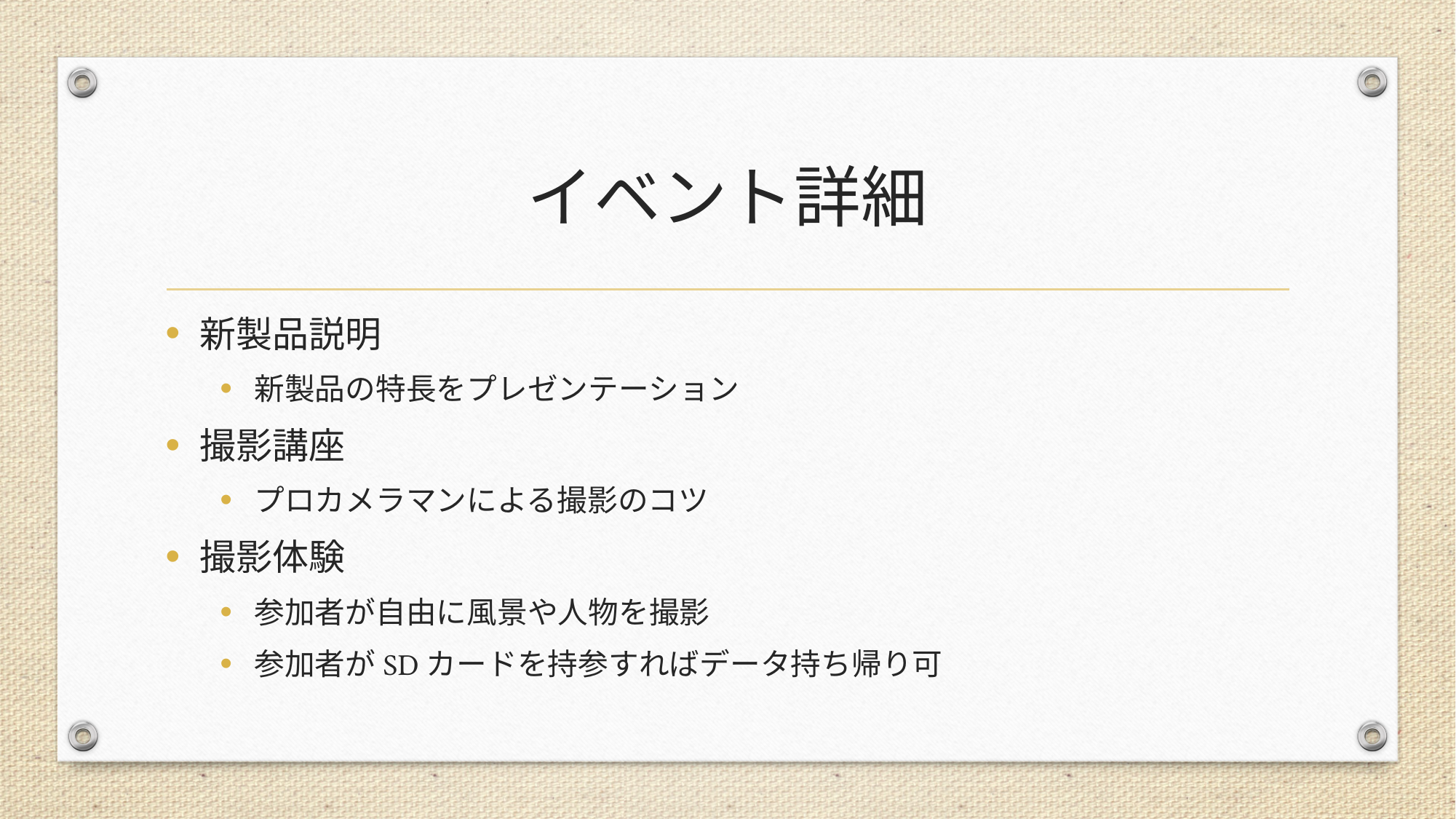

# イベント詳細
新製品説明
新製品の特長をプレゼンテーション
撮影講座
プロカメラマンによる撮影のコツ
撮影体験
参加者が自由に風景や人物を撮影
参加者がSDカードを持参すればデータ持ち帰り可